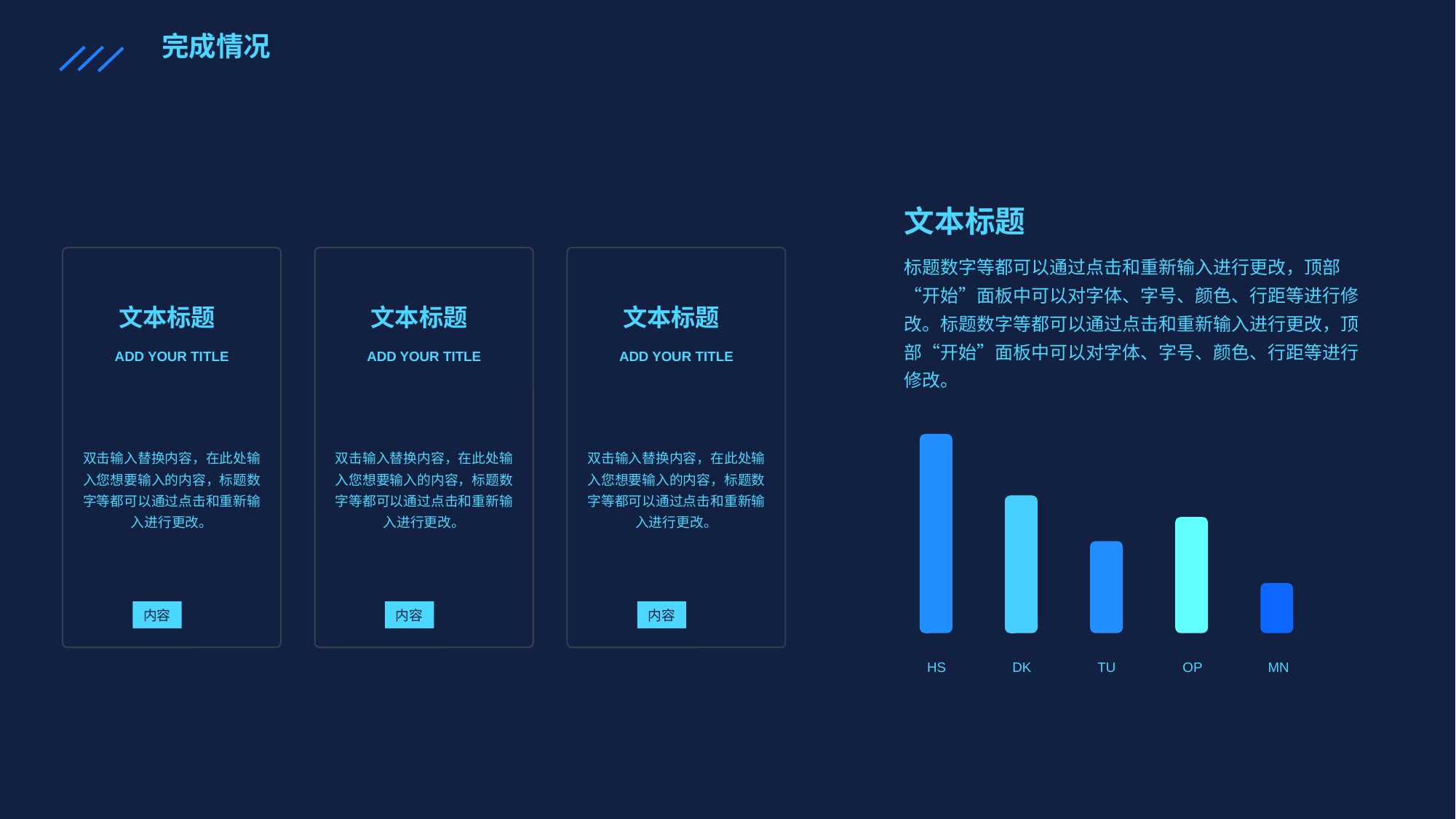

完成情况
文本标题
标题数字等都可以通过点击和重新输入进行更改，顶部“开始”面板中可以对字体、字号、颜色、行距等进行修改。标题数字等都可以通过点击和重新输入进行更改，顶部“开始”面板中可以对字体、字号、颜色、行距等进行修改。

文本标题

ADD YOUR TITLE
双击输入替换内容，在此处输入您想要输入的内容，标题数字等都可以通过点击和重新输入进行更改。

内容

文本标题

ADD YOUR TITLE
双击输入替换内容，在此处输入您想要输入的内容，标题数字等都可以通过点击和重新输入进行更改。

内容

文本标题

ADD YOUR TITLE
双击输入替换内容，在此处输入您想要输入的内容，标题数字等都可以通过点击和重新输入进行更改。

内容

HS
DK
TU
OP
MN